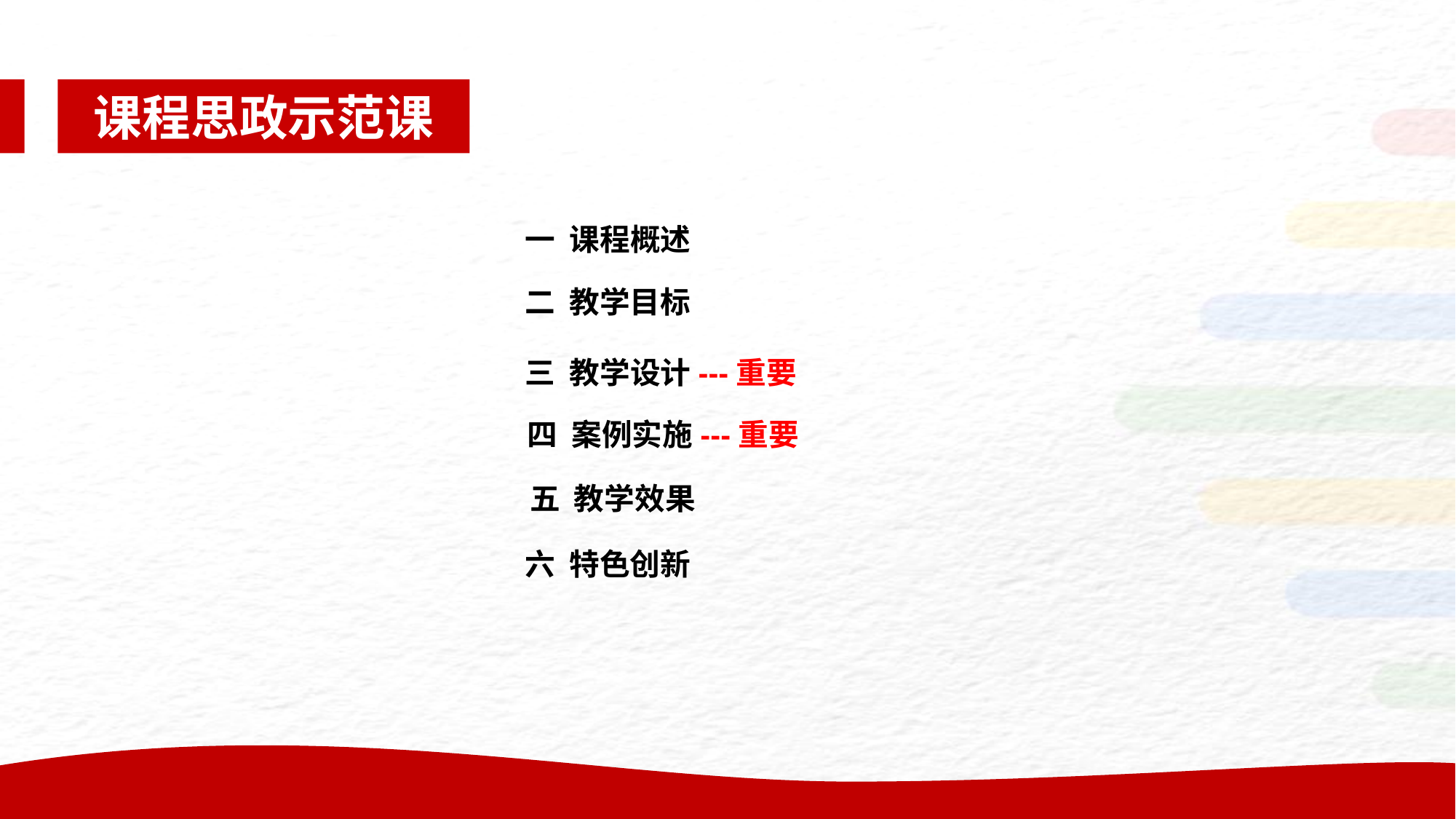

课程思政示范课
一  课程概述
二  教学目标
三  教学设计---重要
四  案例实施---重要
五  教学效果
六  特色创新